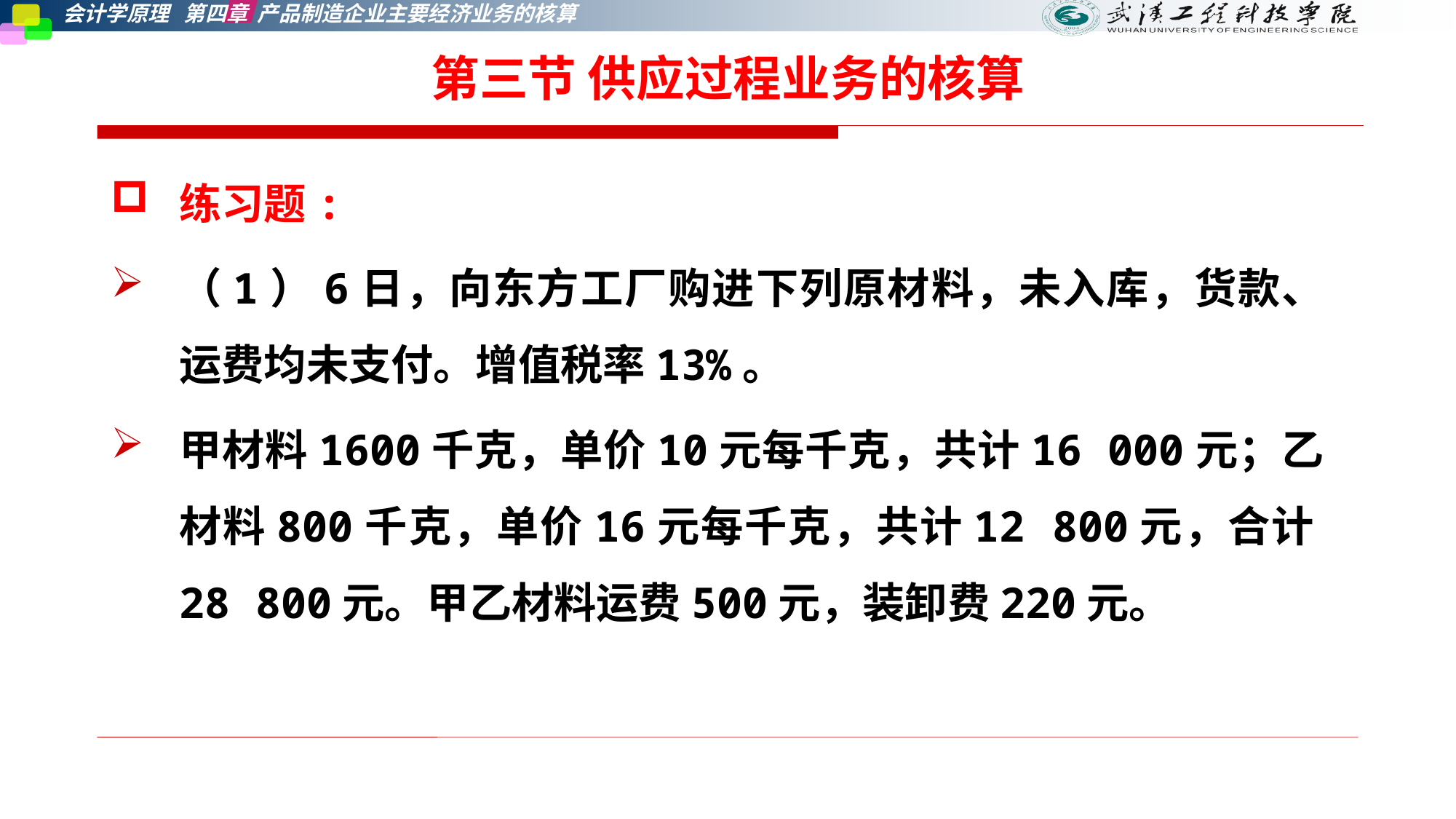

第三节 供应过程业务的核算
练习题:
（1）6日，向东方工厂购进下列原材料，未入库，货款、运费均未支付。增值税率13%。
甲材料1600千克，单价10元每千克，共计16 000元；乙材料800千克，单价16元每千克，共计12 800元，合计28 800元。甲乙材料运费500元，装卸费220元。